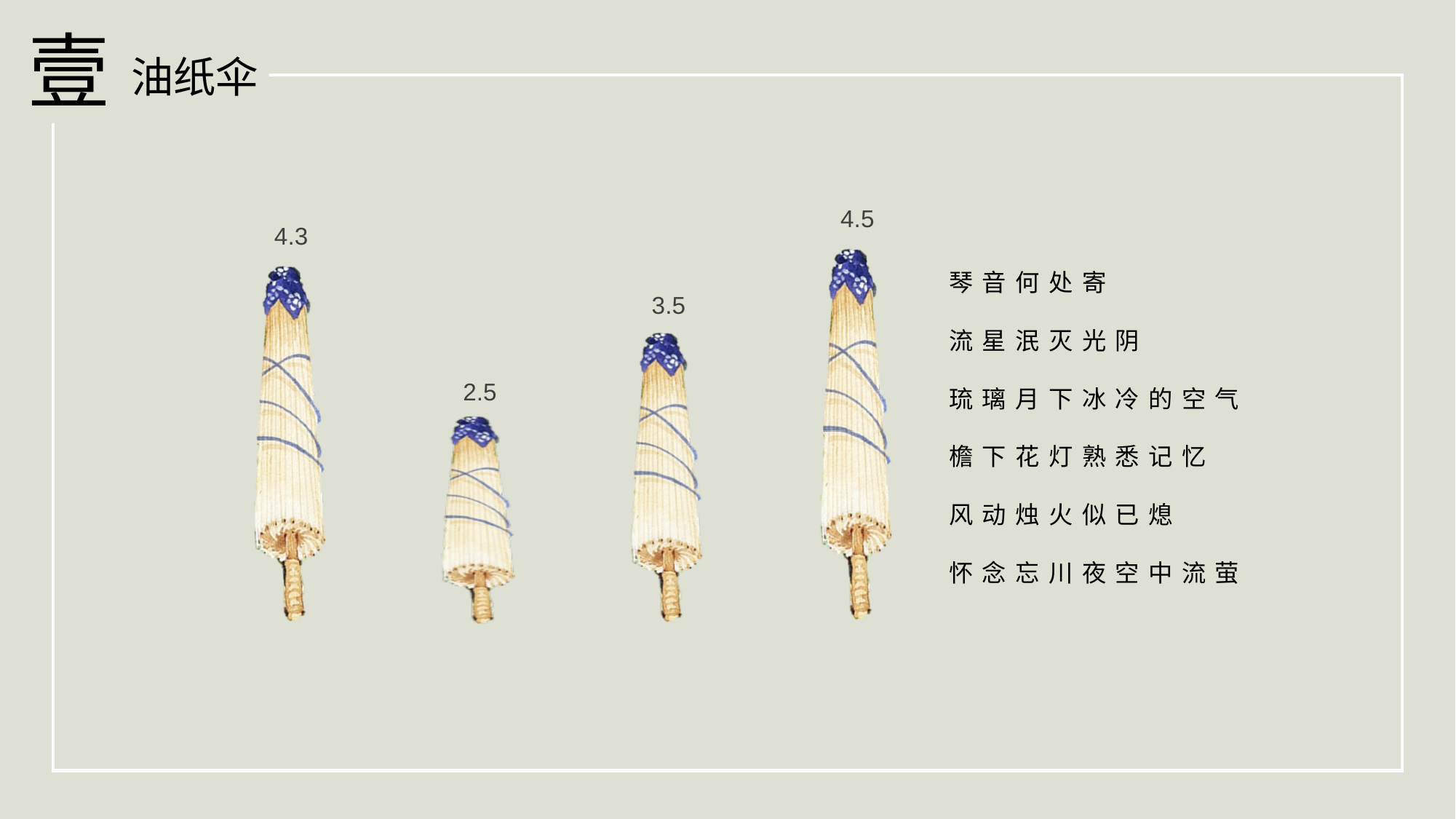

### Chart

| Category |  |
|---|---|
琴音何处寄

流星泯灭光阴

琉璃月下冰冷的空气

檐下花灯熟悉记忆

风动烛火似已熄

怀念忘川夜空中流萤